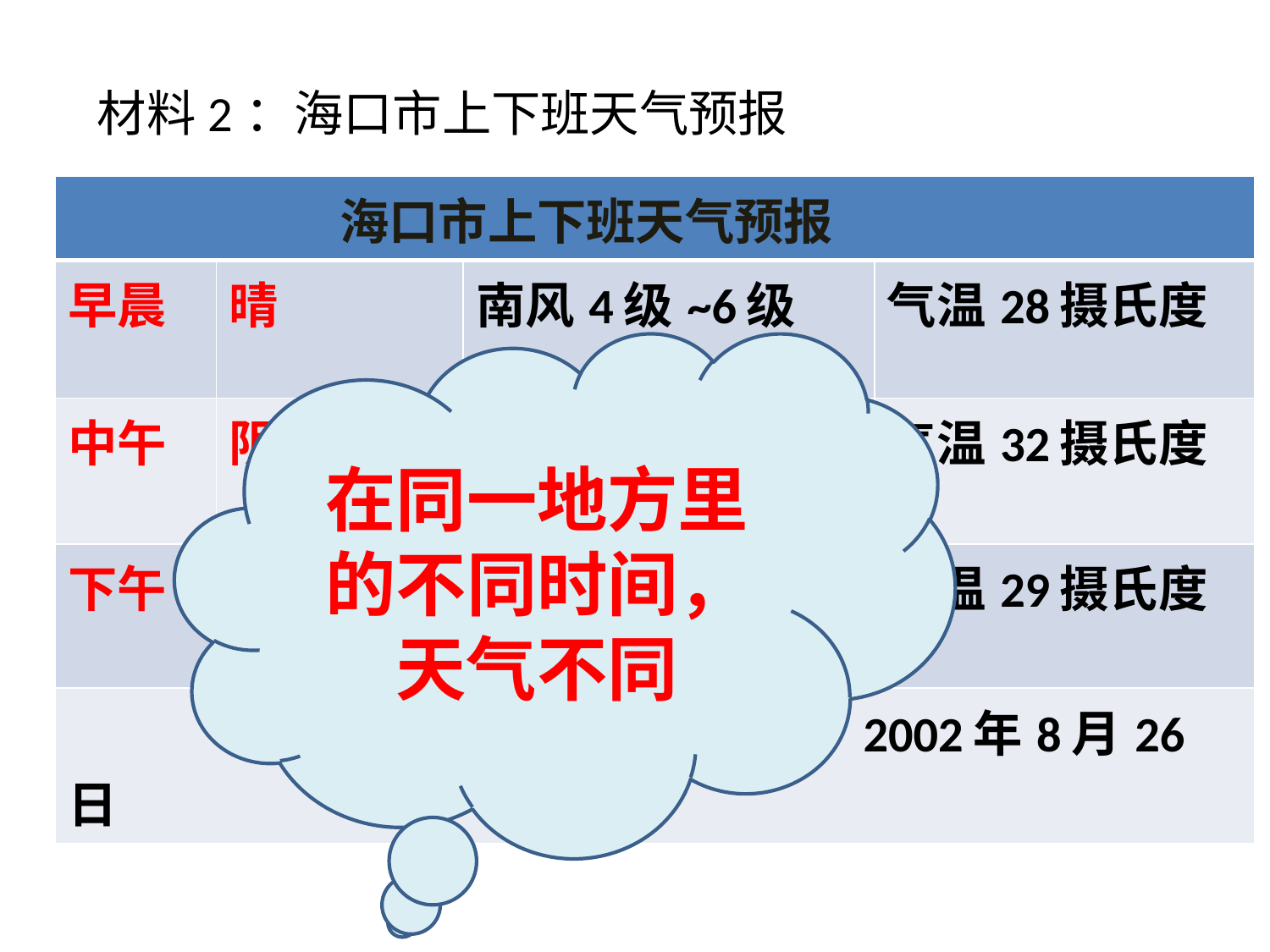

材料2：海口市上下班天气预报
| 海口市上下班天气预报 |  |  |  |
| --- | --- | --- | --- |
| 早晨 | 晴 | 南风4级~6级 | 气温28摄氏度 |
| 中午 | 阴有中雨 | 东南风5级~7级 | 气温32摄氏度 |
| 下午 | 小雨转晴 | 西南风4级~5级 | 气温29摄氏度 |
| 《海口晚报》2002年8月26日 |  |  |  |
在同一地方里的不同时间，天气不同